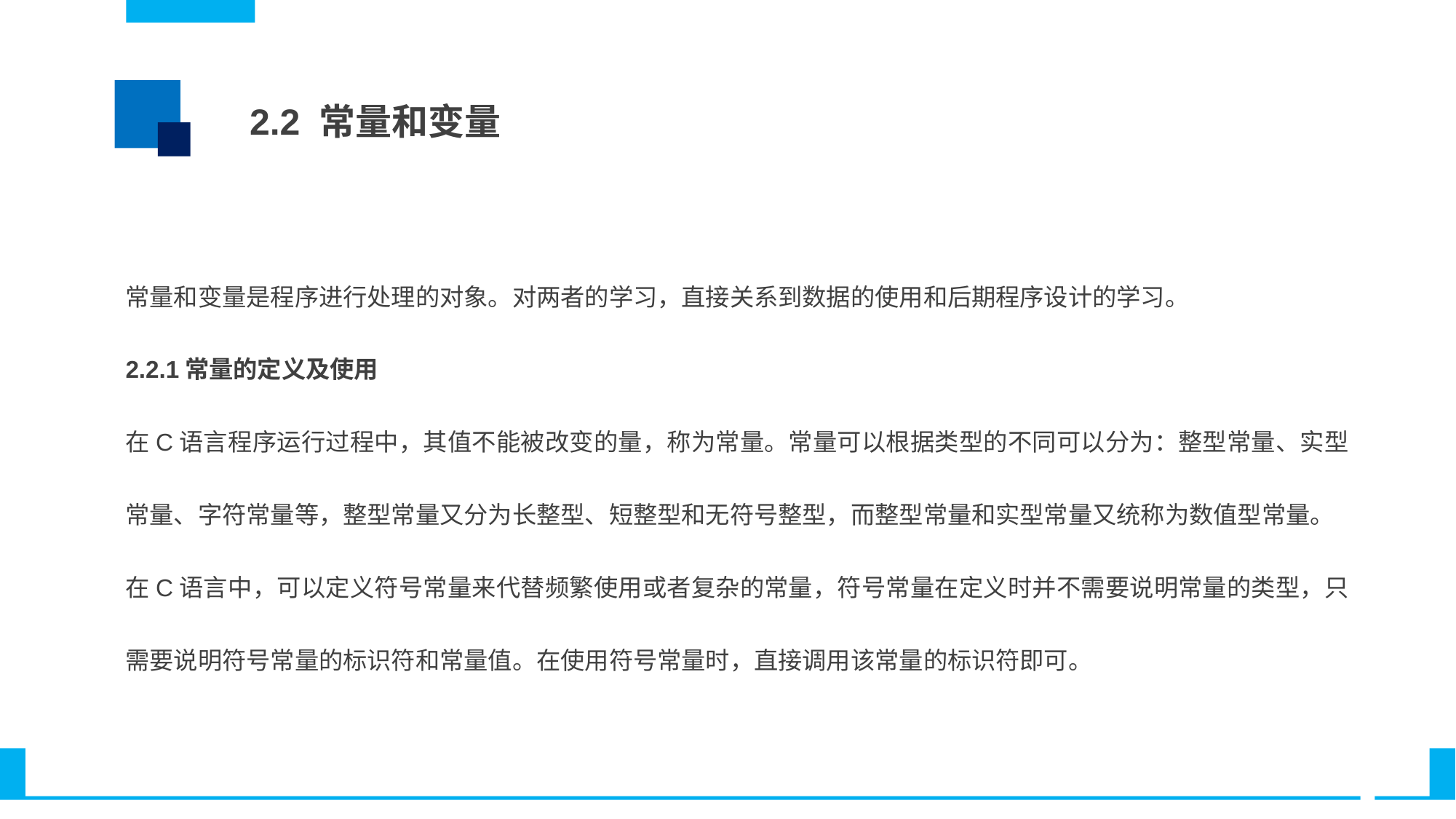

2.2 常量和变量
常量和变量是程序进行处理的对象。对两者的学习，直接关系到数据的使用和后期程序设计的学习。
2.2.1常量的定义及使用
在C语言程序运行过程中，其值不能被改变的量，称为常量。常量可以根据类型的不同可以分为：整型常量、实型常量、字符常量等，整型常量又分为长整型、短整型和无符号整型，而整型常量和实型常量又统称为数值型常量。
在C语言中，可以定义符号常量来代替频繁使用或者复杂的常量，符号常量在定义时并不需要说明常量的类型，只需要说明符号常量的标识符和常量值。在使用符号常量时，直接调用该常量的标识符即可。